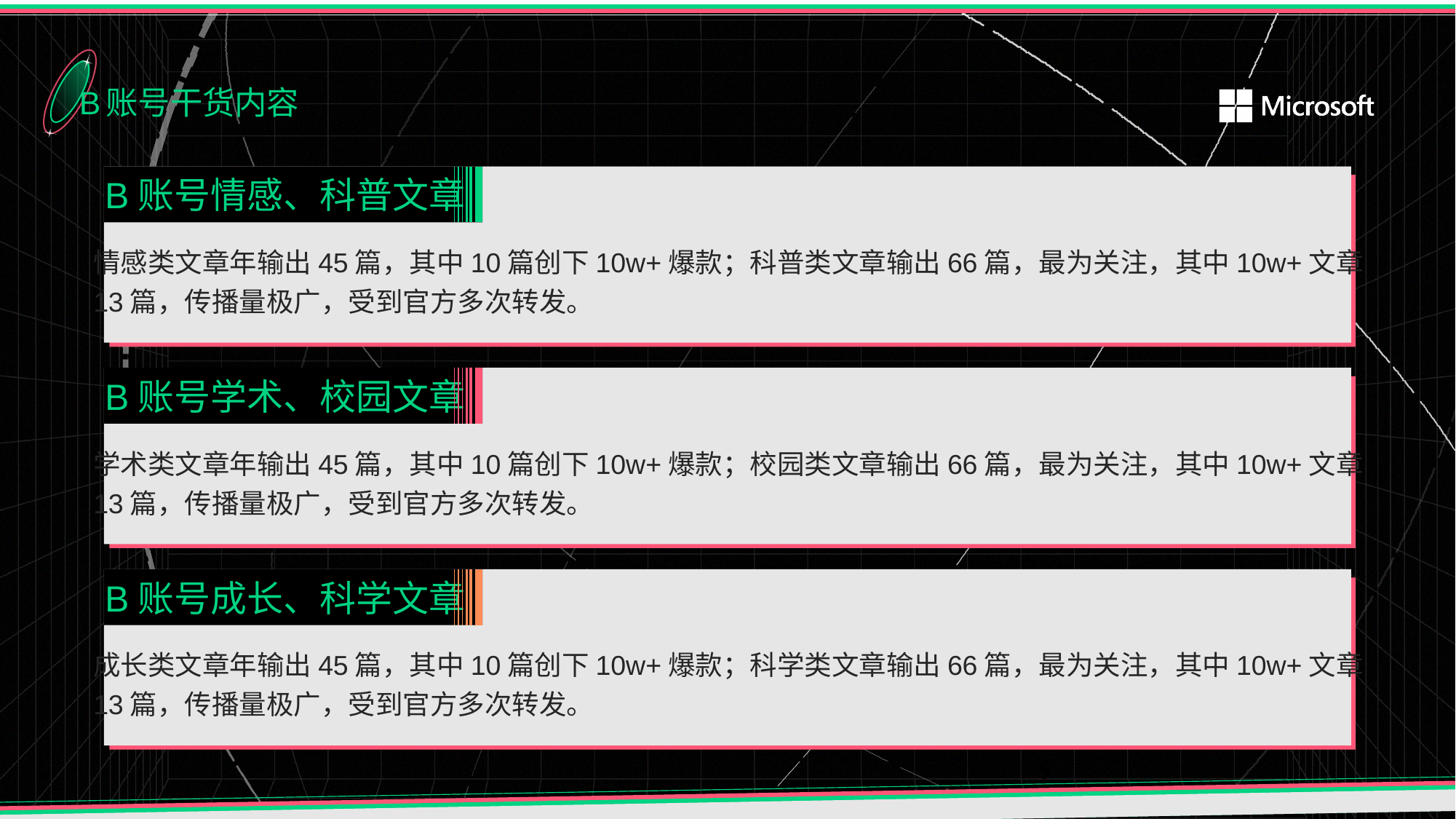

B账号干货内容

B账号情感、科普文章

情感类文章年输出45篇，其中10篇创下10w+爆款；科普类文章输出66篇，最为关注，其中10w+文章
13篇，传播量极广，受到官方多次转发。

B账号学术、校园文章

学术类文章年输出45篇，其中10篇创下10w+爆款；校园类文章输出66篇，最为关注，其中10w+文章
13篇，传播量极广，受到官方多次转发。

B账号成长、科学文章

成长类文章年输出45篇，其中10篇创下10w+爆款；科学类文章输出66篇，最为关注，其中10w+文章
13篇，传播量极广，受到官方多次转发。
9